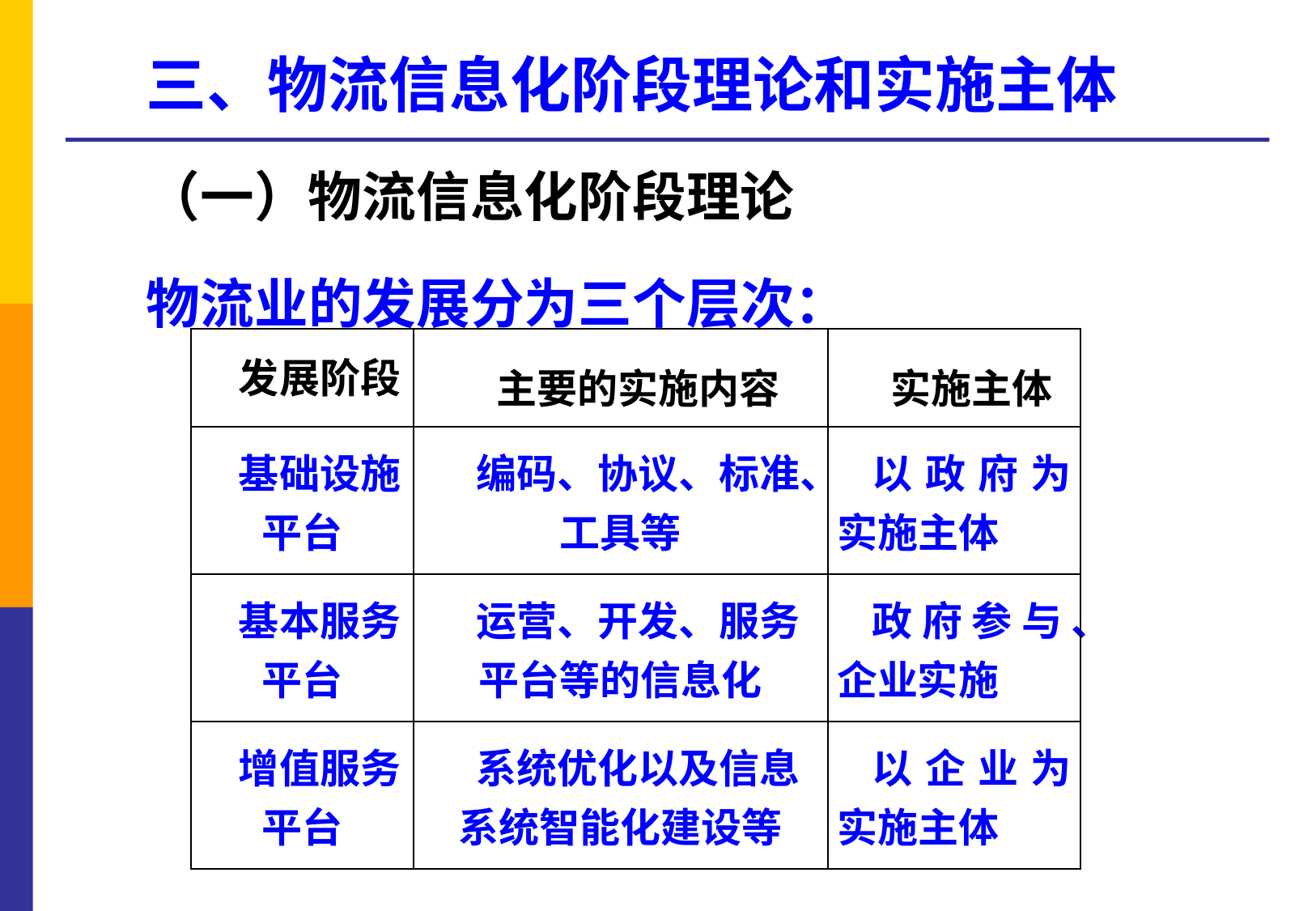

三、物流信息化阶段理论和实施主体
（一）物流信息化阶段理论
物流业的发展分为三个层次：
| 发展阶段 | 主要的实施内容 | 实施主体 |
| --- | --- | --- |
| 基础设施平台 | 编码、协议、标准、工具等 | 以政府为实施主体 |
| 基本服务平台 | 运营、开发、服务平台等的信息化 | 政府参与、企业实施 |
| 增值服务平台 | 系统优化以及信息系统智能化建设等 | 以企业为实施主体 |